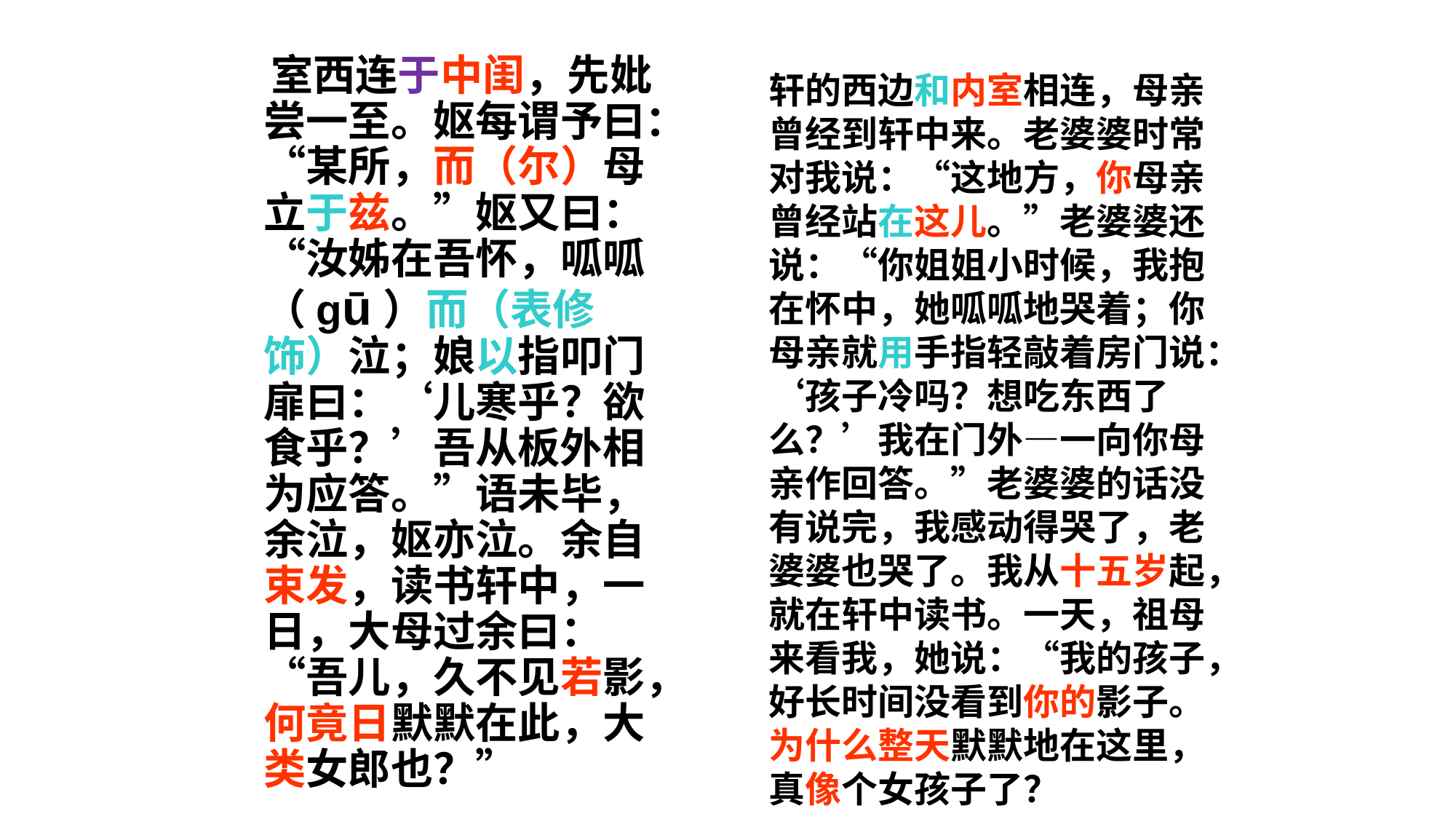

译文

    室西连于中闺，先妣尝一至。妪每谓予曰：“某所，而（尔）母立于兹。”妪又曰：“汝姊在吾怀，呱呱（gū）而（表修饰）泣；娘以指叩门扉曰：‘儿寒乎？欲食乎？’吾从板外相为应答。”语未毕，余泣，妪亦泣。余自束发，读书轩中，一日，大母过余曰：“吾儿，久不见若影，何竟日默默在此，大类女郎也？”
轩的西边和内室相连，母亲曾经到轩中来。老婆婆时常对我说：“这地方，你母亲曾经站在这儿。”老婆婆还说：“你姐姐小时候，我抱在怀中，她呱呱地哭着；你母亲就用手指轻敲着房门说：‘孩子冷吗？想吃东西了么？’我在门外—一向你母亲作回答。”老婆婆的话没有说完，我感动得哭了，老婆婆也哭了。我从十五岁起，就在轩中读书。一天，祖母来看我，她说：“我的孩子，好长时间没看到你的影子。为什么整天默默地在这里，真像个女孩子了？